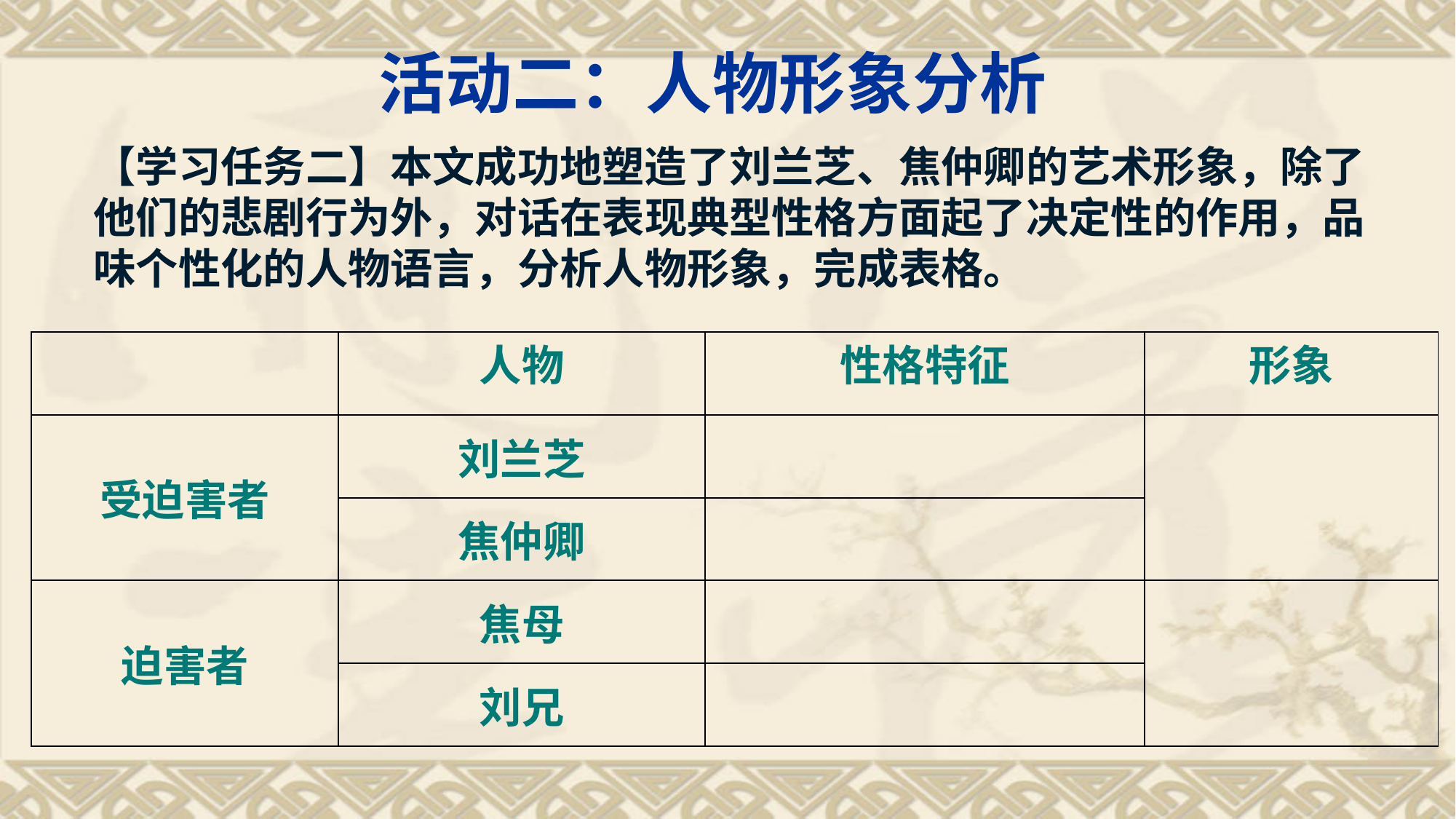

活动二：人物形象分析
【学习任务二】本文成功地塑造了刘兰芝、焦仲卿的艺术形象，除了他们的悲剧行为外，对话在表现典型性格方面起了决定性的作用，品味个性化的人物语言，分析人物形象，完成表格。
|  | 人物 | 性格特征 | 形象 |
| --- | --- | --- | --- |
| 受迫害者 | 刘兰芝 |  |  |
|  | 焦仲卿 |  |  |
| 迫害者 | 焦母 |  |  |
|  | 刘兄 |  |  |